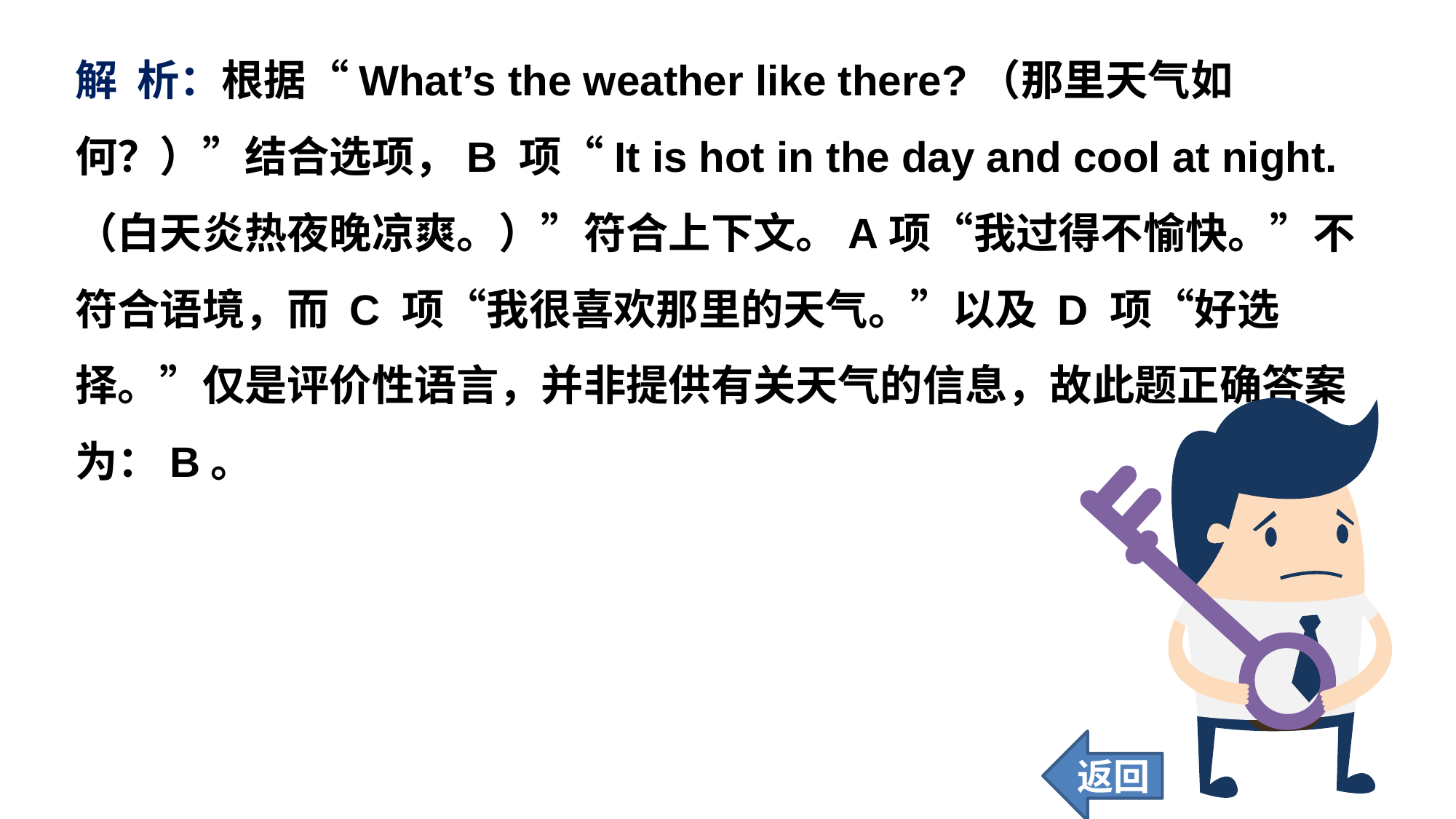

解  析：根据“What’s the weather like there?（那里天气如何？）”结合选项，B 项“It is hot in the day and cool at night. （白天炎热夜晚凉爽。）”符合上下文。A项“我过得不愉快。”不符合语境，而 C 项“我很喜欢那里的天气。”以及 D 项“好选择。”仅是评价性语言，并非提供有关天气的信息，故此题正确答案为：B。

返回
74